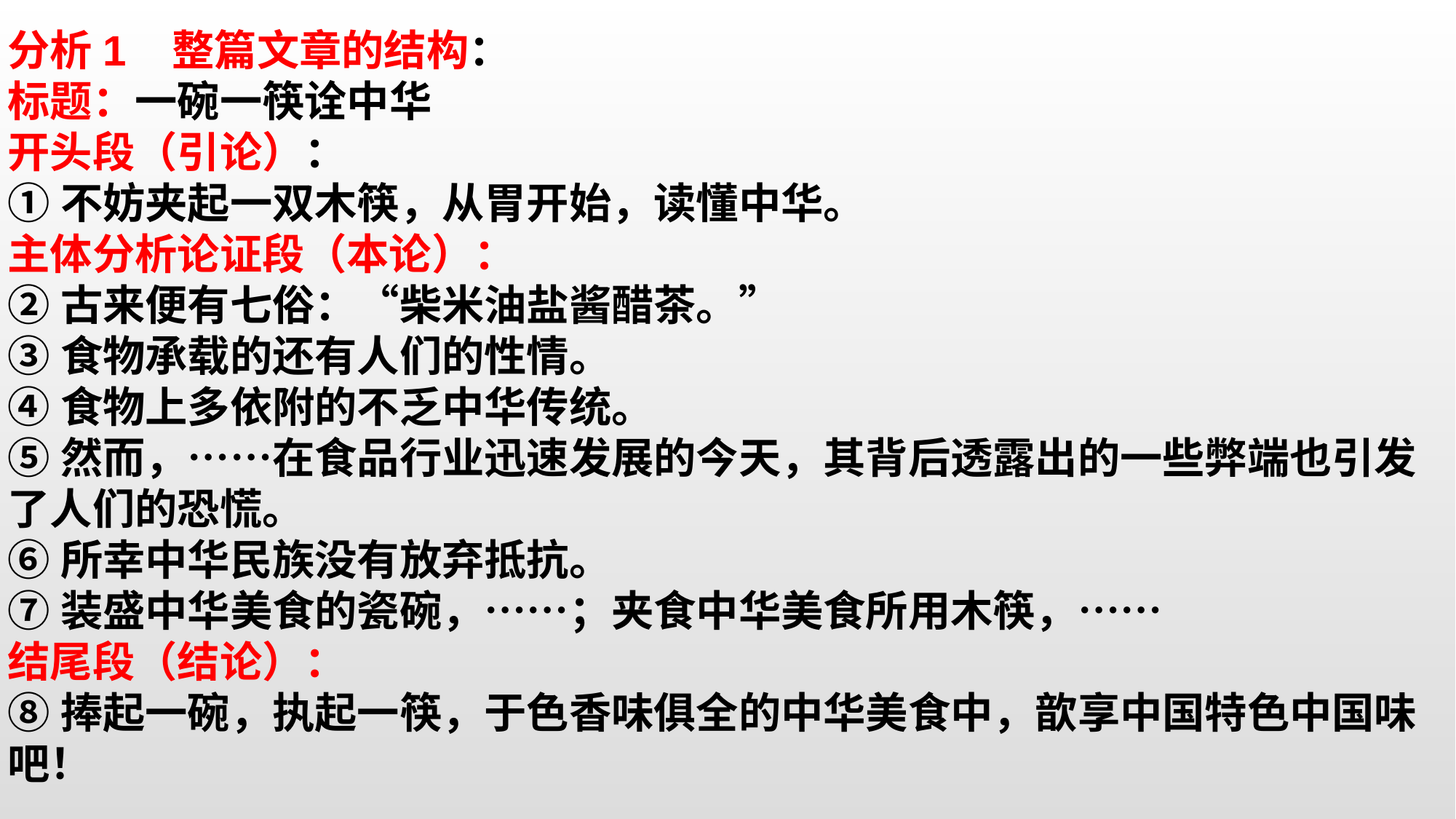

分析1   整篇文章的结构：
标题：一碗一筷诠中华
开头段（引论）：
①不妨夹起一双木筷，从胃开始，读懂中华。
主体分析论证段（本论）：
②古来便有七俗：“柴米油盐酱醋茶。”
③食物承载的还有人们的性情。
④食物上多依附的不乏中华传统。
⑤然而，……在食品行业迅速发展的今天，其背后透露出的一些弊端也引发了人们的恐慌。
⑥所幸中华民族没有放弃抵抗。
⑦装盛中华美食的瓷碗，……；夹食中华美食所用木筷，……
结尾段（结论）：
⑧捧起一碗，执起一筷，于色香味俱全的中华美食中，歆享中国特色中国味吧！